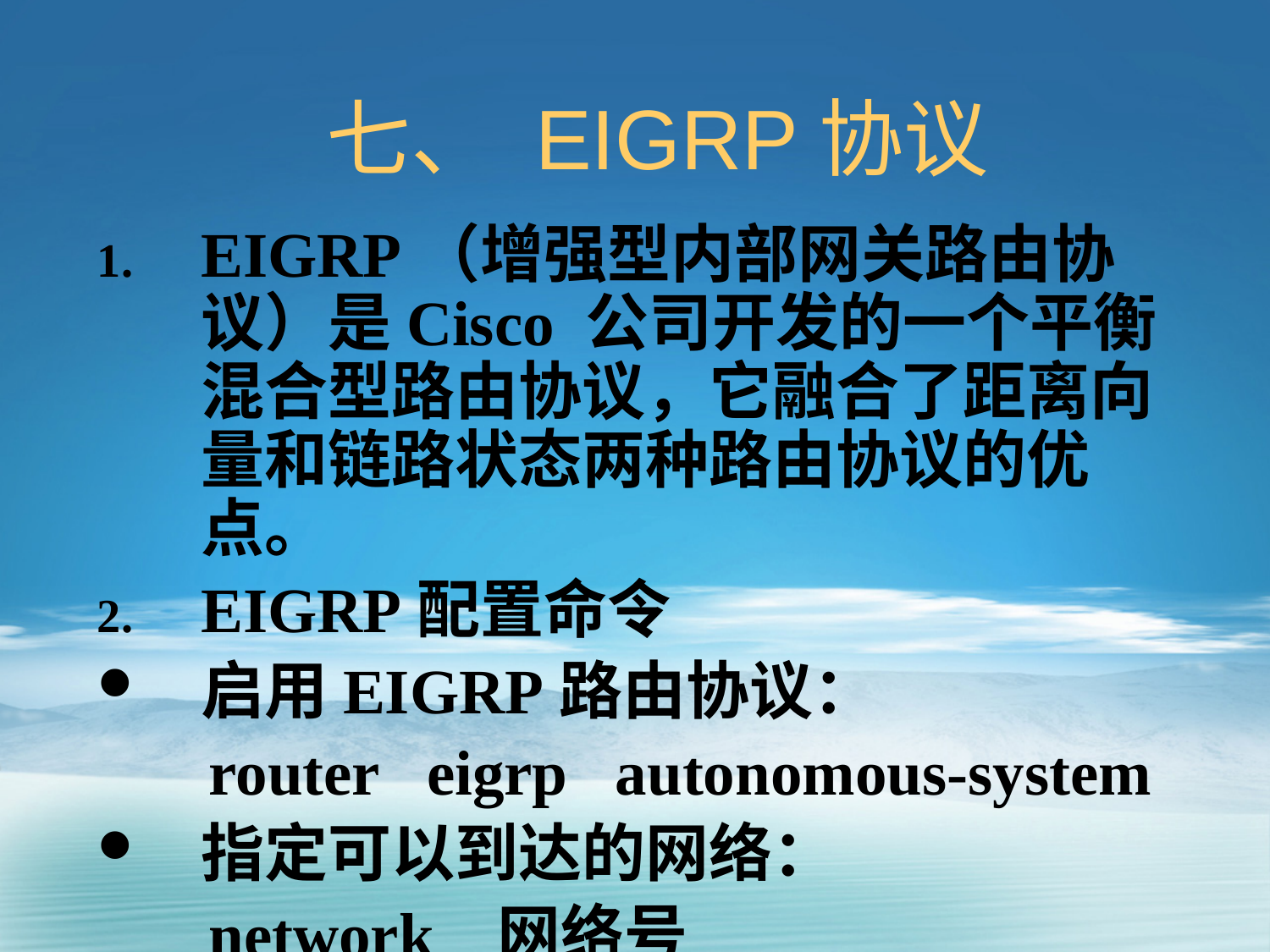

# 七、 EIGRP协议
EIGRP（增强型内部网关路由协议）是Cisco 公司开发的一个平衡混合型路由协议，它融合了距离向量和链路状态两种路由协议的优点。
EIGRP配置命令
启用EIGRP路由协议：
       router   eigrp   autonomous-system
指定可以到达的网络：
       network   网络号